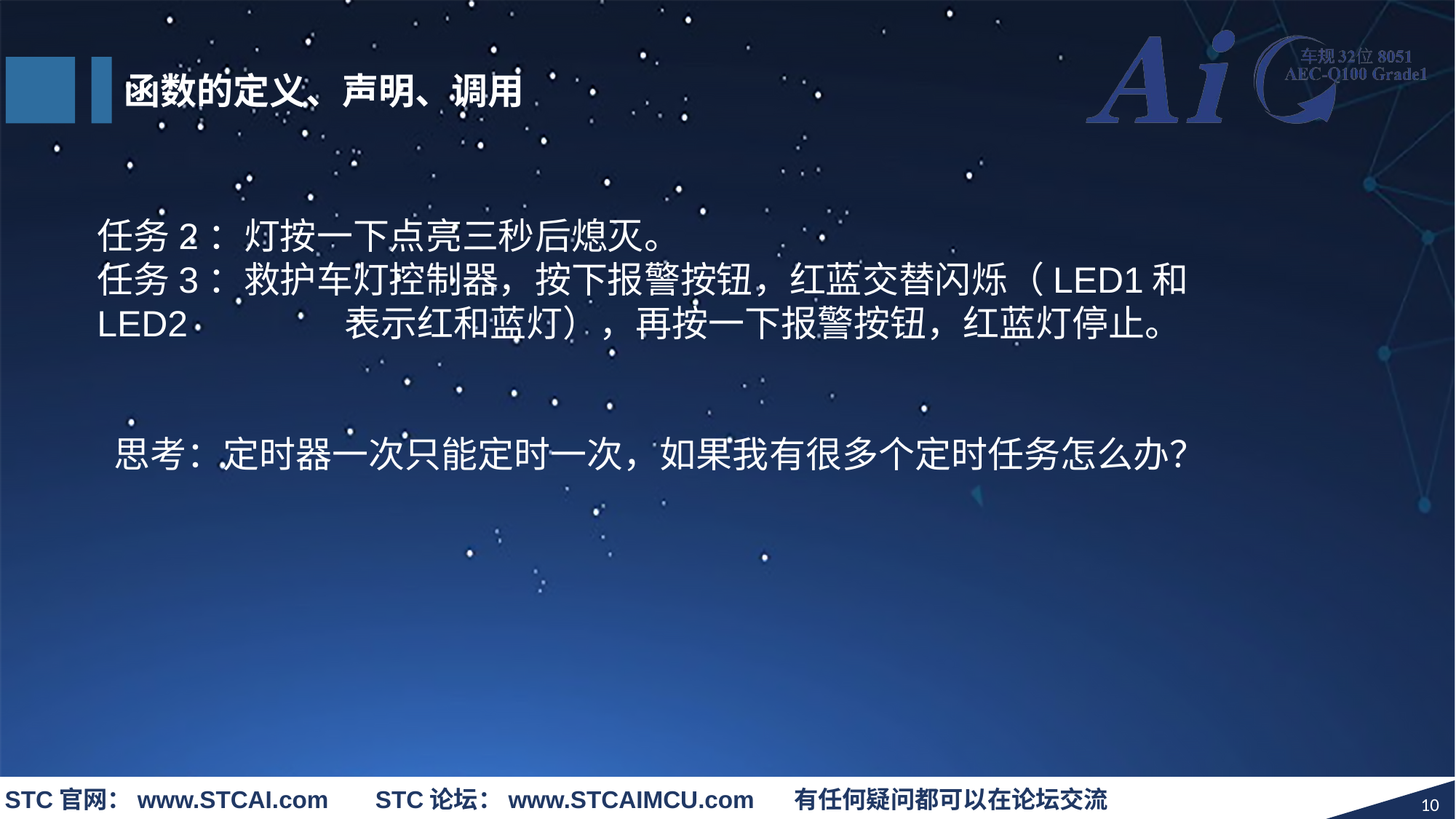

函数的定义、声明、调用
任务2：灯按一下点亮三秒后熄灭。
任务3：救护车灯控制器，按下报警按钮，红蓝交替闪烁（LED1和LED2    	  表示红和蓝灯），再按一下报警按钮，红蓝灯停止。

 思考：定时器一次只能定时一次，如果我有很多个定时任务怎么办？